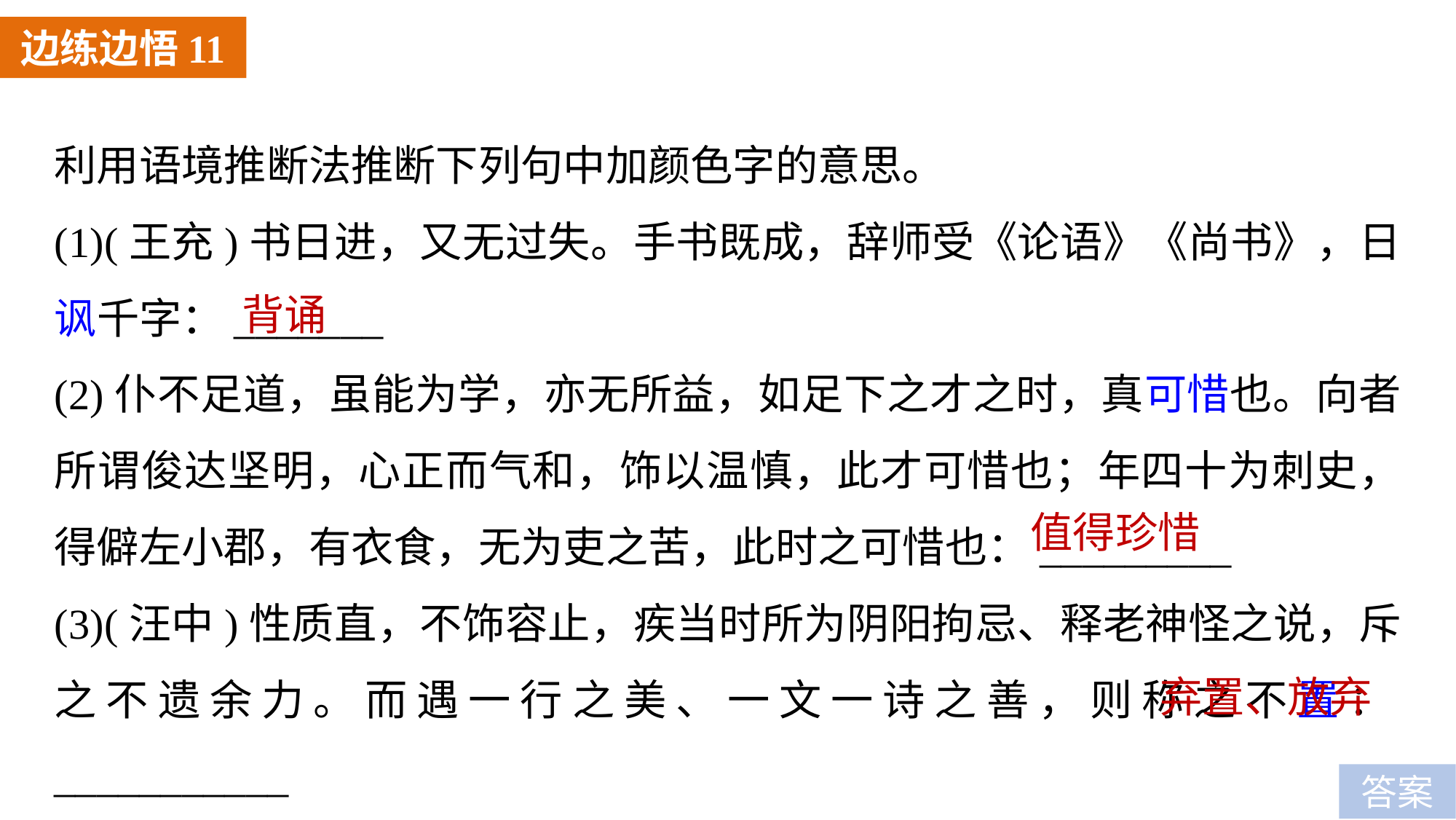

边练边悟11
利用语境推断法推断下列句中加颜色字的意思。
(1)(王充)书日进，又无过失。手书既成，辞师受《论语》《尚书》，日讽千字：_______
(2)仆不足道，虽能为学，亦无所益，如足下之才之时，真可惜也。向者所谓俊达坚明，心正而气和，饰以温慎，此才可惜也；年四十为刺史，得僻左小郡，有衣食，无为吏之苦，此时之可惜也：_________
(3)(汪中)性质直，不饰容止，疾当时所为阴阳拘忌、释老神怪之说，斥之不遗余力。而遇一行之美、一文一诗之善，则称之不置：___________
背诵
值得珍惜
弃置、放弃
答案